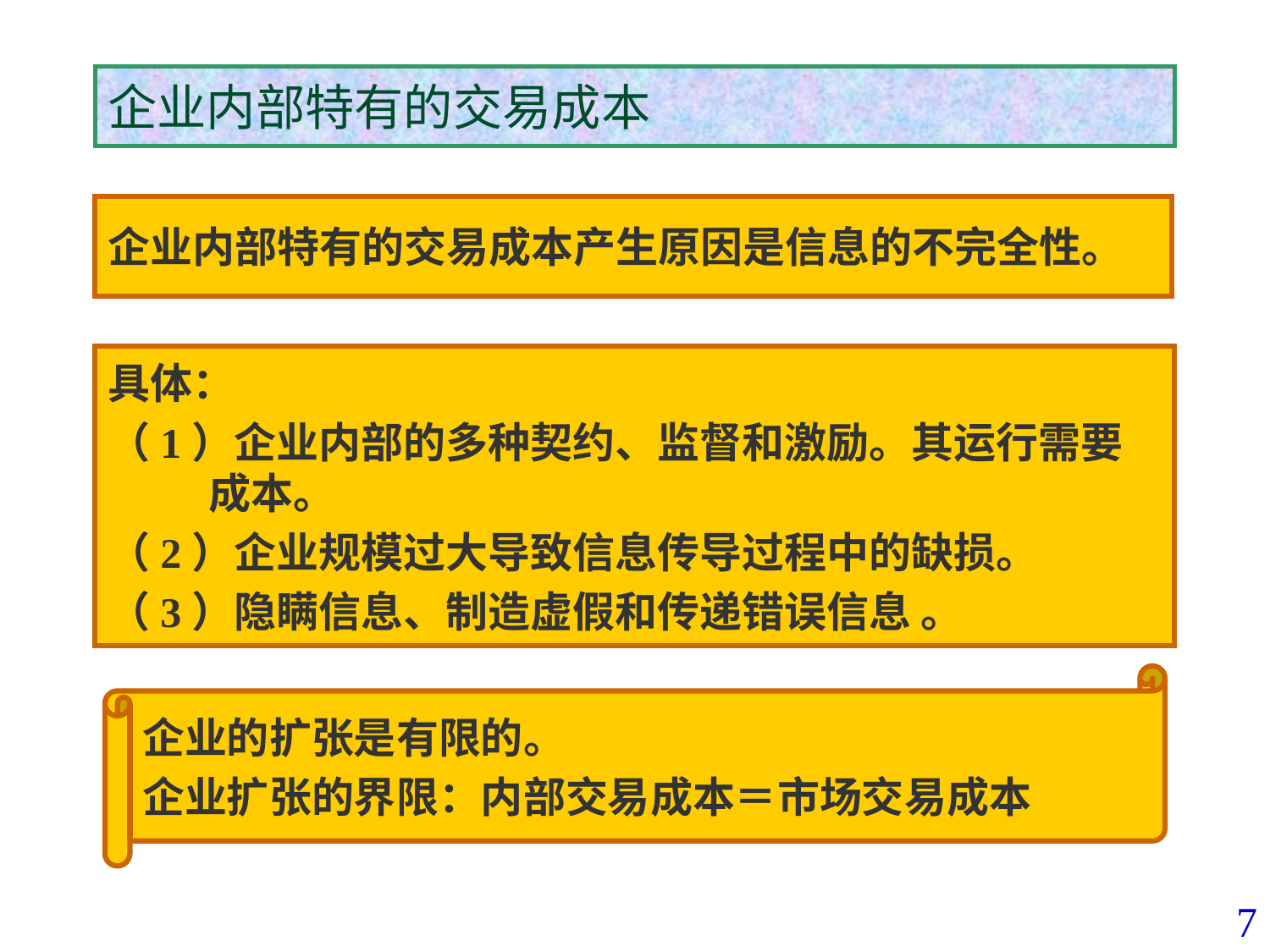

# 企业内部特有的交易成本
企业内部特有的交易成本产生原因是信息的不完全性。
具体：
（1）企业内部的多种契约、监督和激励。其运行需要成本。
（2）企业规模过大导致信息传导过程中的缺损。
（3）隐瞒信息、制造虚假和传递错误信息 。
企业的扩张是有限的。
企业扩张的界限：内部交易成本＝市场交易成本
7